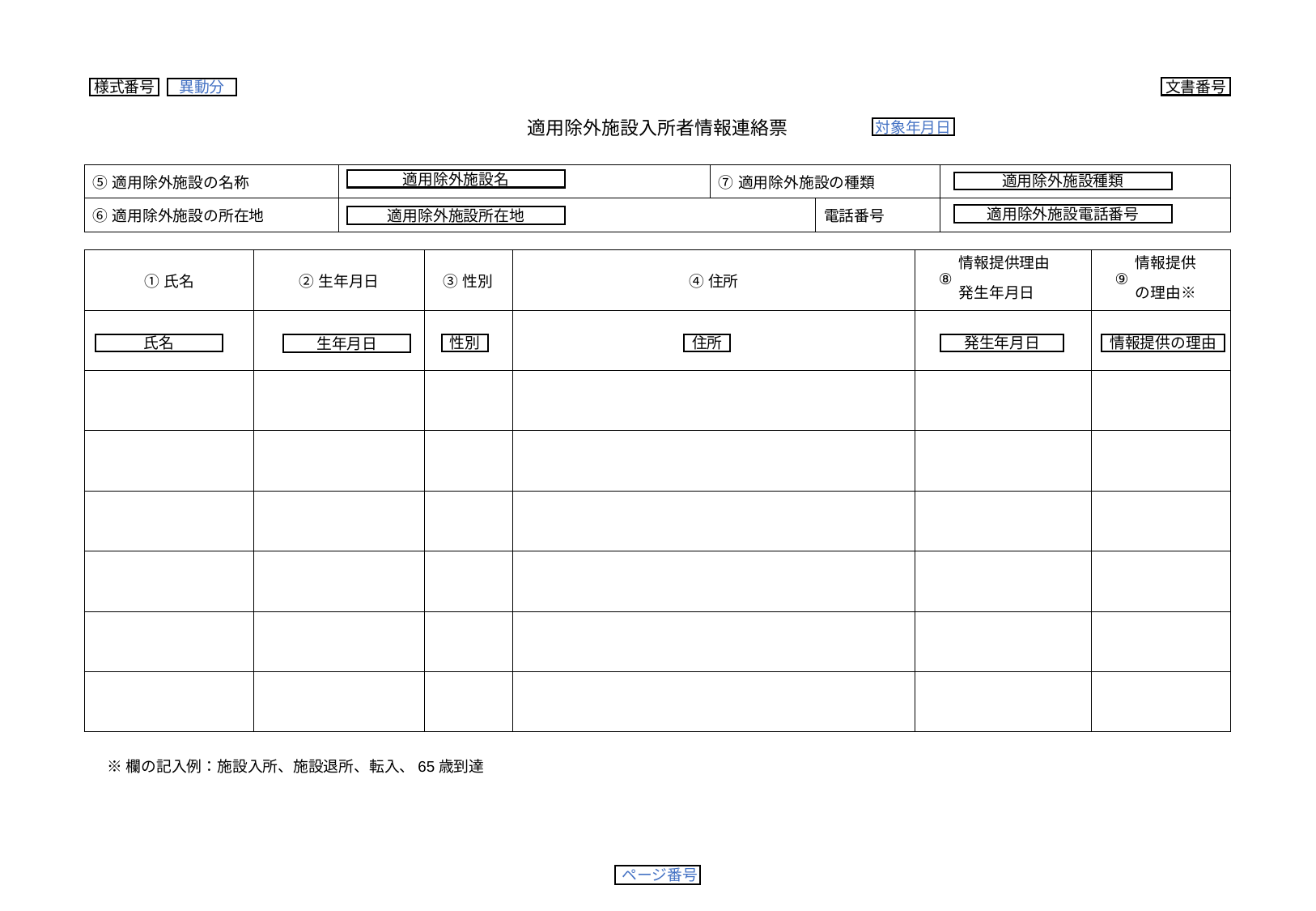

文書番号
様式番号
異動分
適用除外施設入所者情報連絡票
対象年月日
| ⑤適用除外施設の名称 |  | ⑦適用除外施設の種類 |  |  |
| --- | --- | --- | --- | --- |
| ⑥適用除外施設の所在地 |  |  | 電話番号 |  |
適用除外施設名
適用除外施設種類
適用除外施設電話番号
適用除外施設所在地
| ①氏名 | ②生年月日 | ③性別 | ④住所 | 情報提供理由 ⑧ 発生年月日 | 情報提供 ⑨ の理由※ |
| --- | --- | --- | --- | --- | --- |
|  |  |  |  |  |  |
|  |  |  |  |  |  |
|  |  |  |  |  |  |
|  |  |  |  |  |  |
|  |  |  |  |  |  |
|  |  |  |  |  |  |
|  |  |  |  |  |  |
氏名
性別
住所
発生年月日
情報提供の理由
生年月日
※欄の記入例：施設入所、施設退所、転入、65歳到達
ページ番号